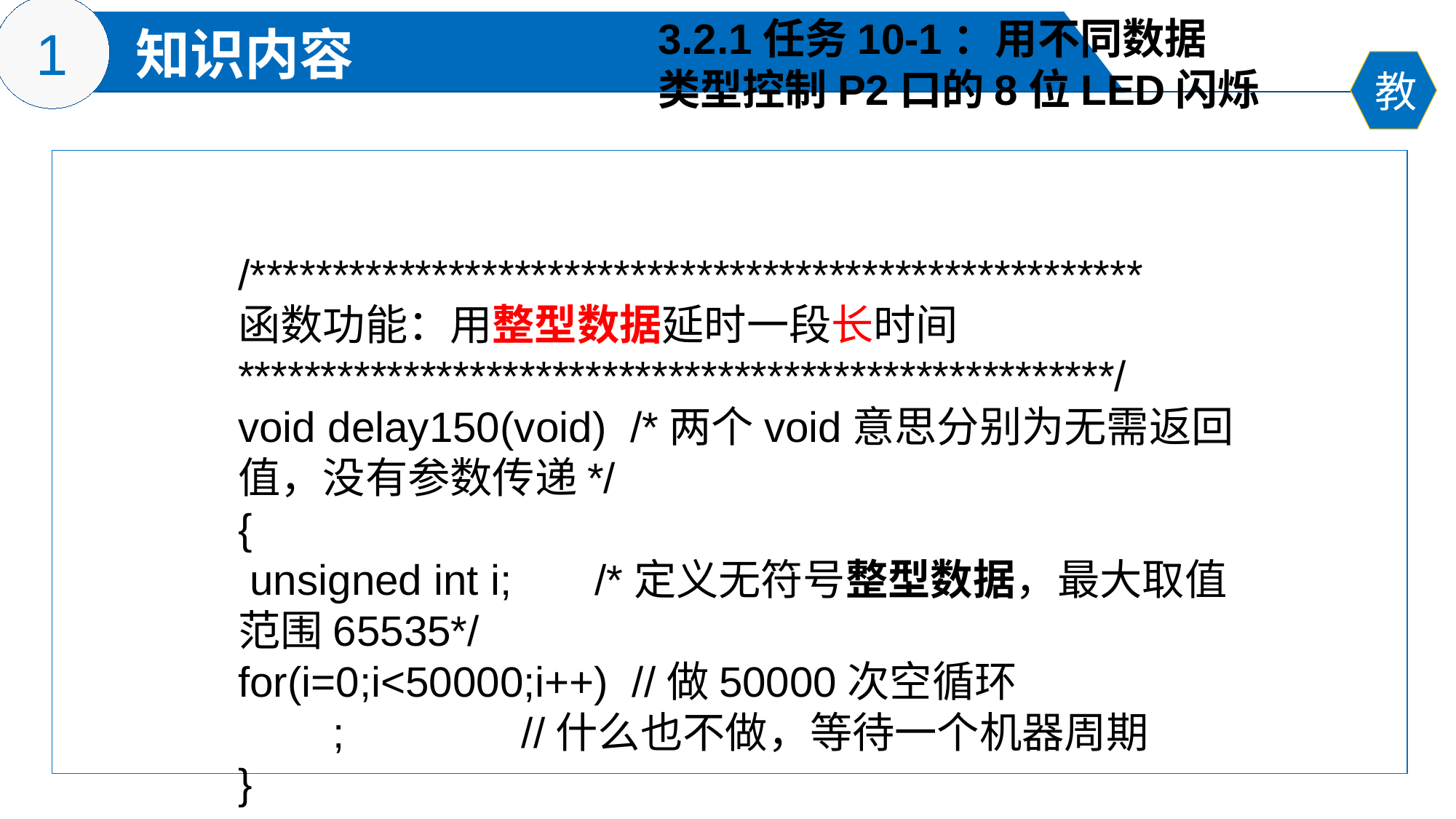

3.2.1任务10-1：用不同数据
类型控制P2口的8位LED闪烁
/******************************************************
函数功能：用整型数据延时一段长时间
*****************************************************/
void delay150(void)  /*两个void意思分别为无需返回值，没有参数传递*/
{
 unsigned int i;       /*定义无符号整型数据，最大取值范围65535*/
for(i=0;i<50000;i++)  //做50000次空循环
        ;               //什么也不做，等待一个机器周期
}